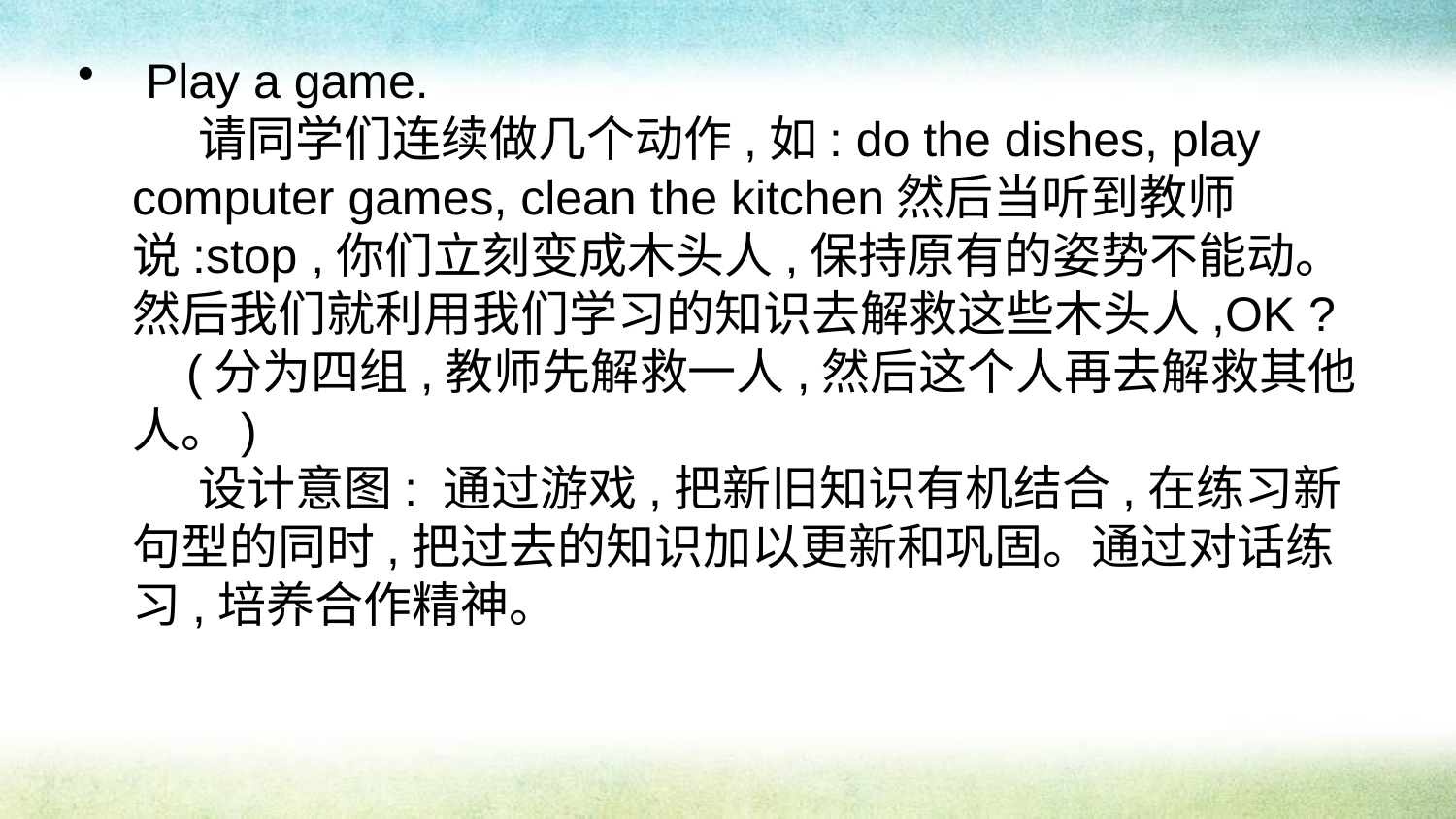

Play a game.
    请同学们连续做几个动作,如: do the dishes, play computer games, clean the kitchen然后当听到教师说:stop ,你们立刻变成木头人,保持原有的姿势不能动。然后我们就利用我们学习的知识去解救这些木头人,OK ?
    (分为四组,教师先解救一人,然后这个人再去解救其他人。)
    设计意图: 通过游戏,把新旧知识有机结合,在练习新句型的同时,把过去的知识加以更新和巩固。通过对话练习,培养合作精神。